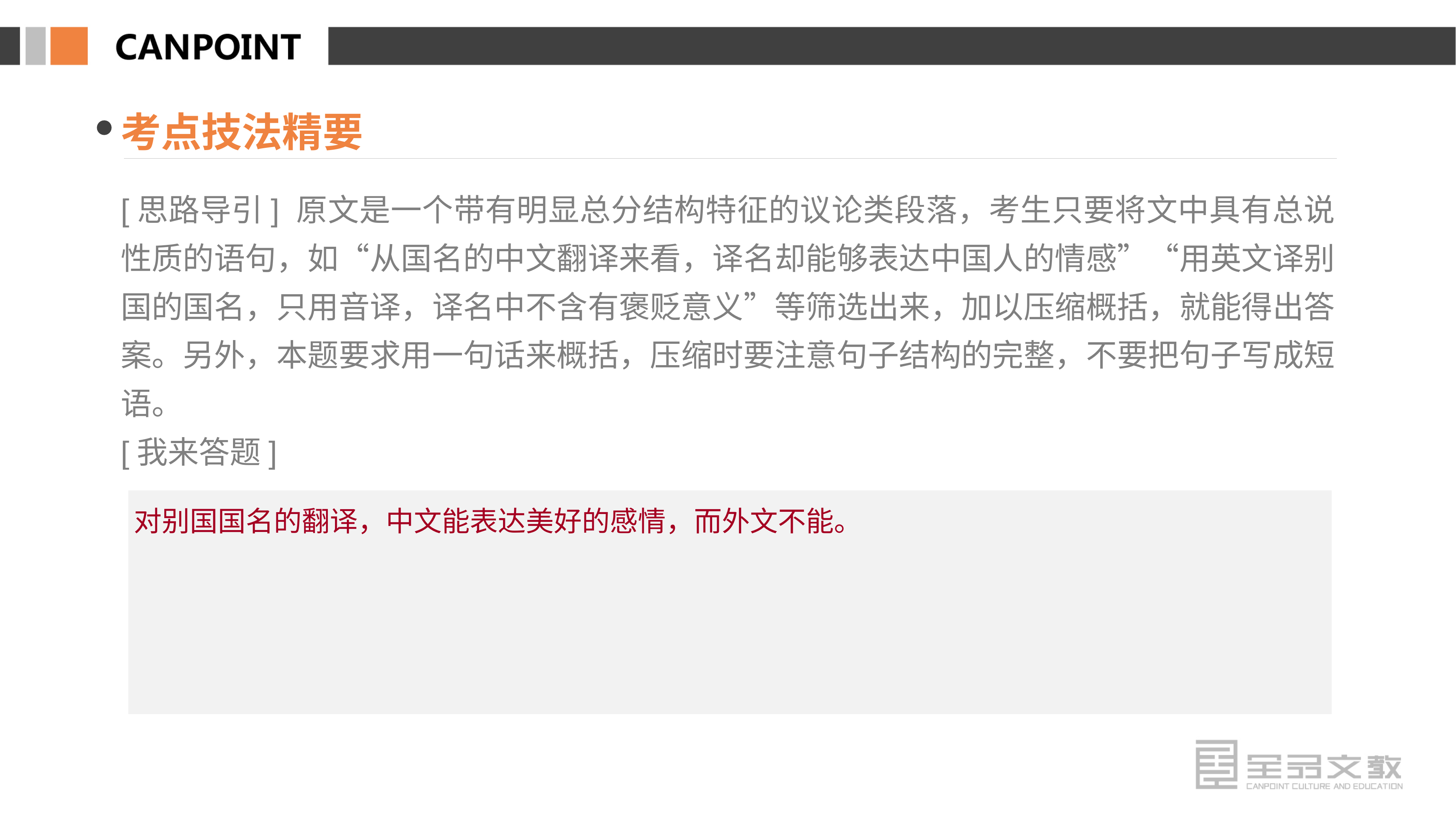

考点技法精要

[思路导引] 原文是一个带有明显总分结构特征的议论类段落，考生只要将文中具有总说性质的语句，如“从国名的中文翻译来看，译名却能够表达中国人的情感”“用英文译别国的国名，只用音译，译名中不含有褒贬意义”等筛选出来，加以压缩概括，就能得出答案。另外，本题要求用一句话来概括，压缩时要注意句子结构的完整，不要把句子写成短语。
[我来答题]

对别国国名的翻译，中文能表达美好的感情，而外文不能。